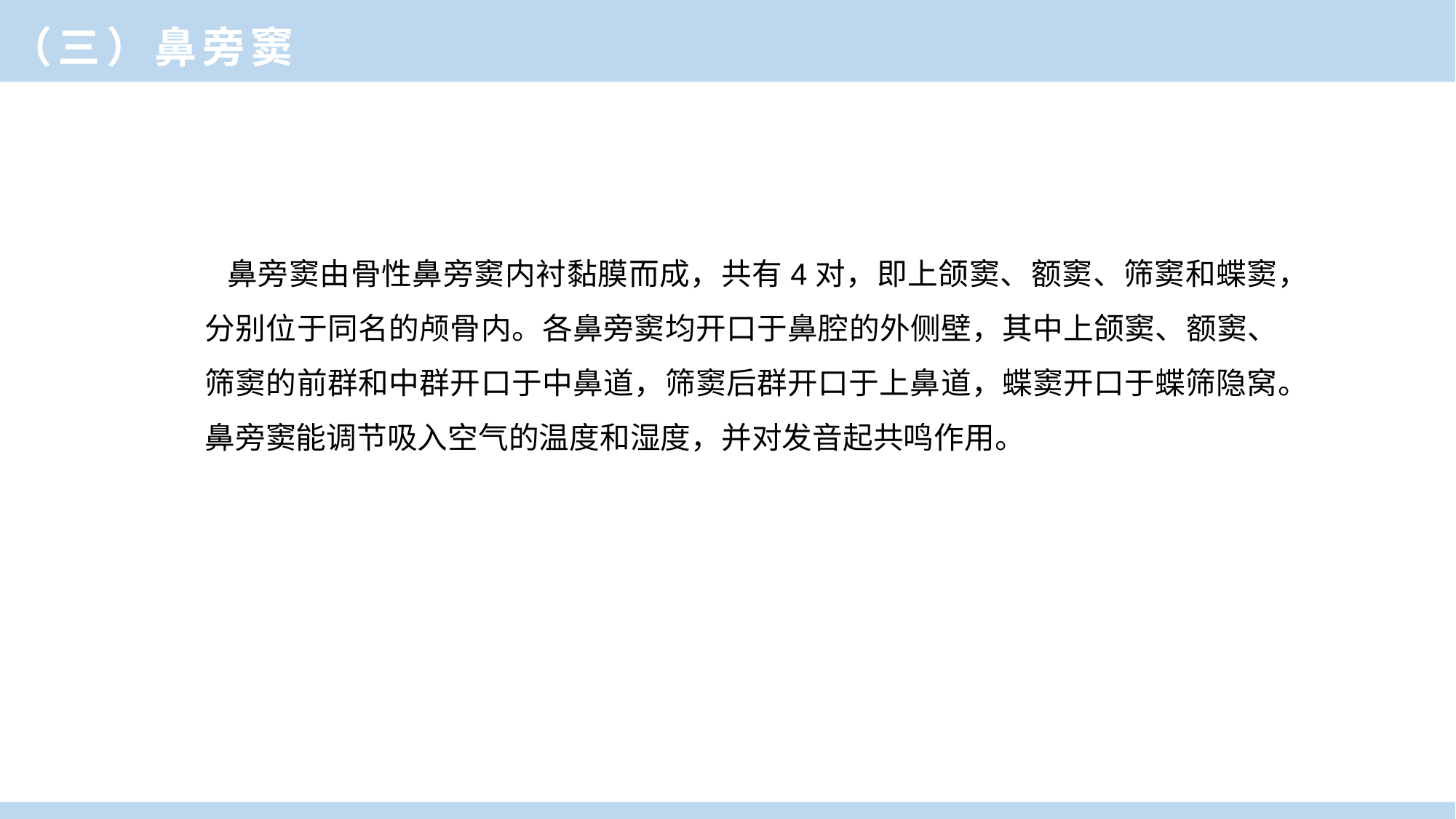

# （三）鼻旁窦
  鼻旁窦由骨性鼻旁窦内衬黏膜而成，共有4对，即上颌窦、额窦、筛窦和蝶窦，分别位于同名的颅骨内。各鼻旁窦均开口于鼻腔的外侧壁，其中上颌窦、额窦、筛窦的前群和中群开口于中鼻道，筛窦后群开口于上鼻道，蝶窦开口于蝶筛隐窝。鼻旁窦能调节吸入空气的温度和湿度，并对发音起共鸣作用。